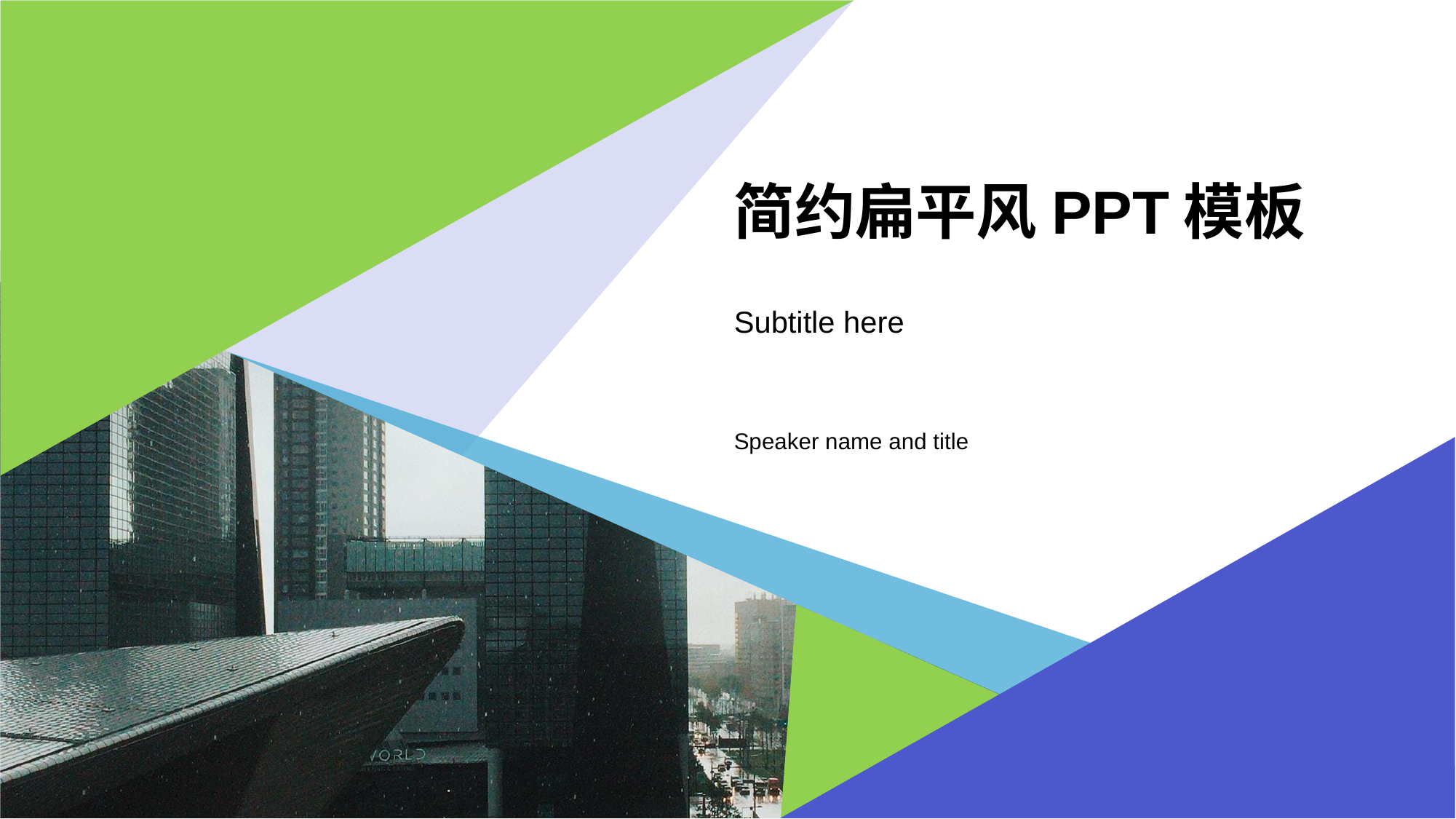

# 简约扁平风PPT模板
Subtitle here
Speaker name and title